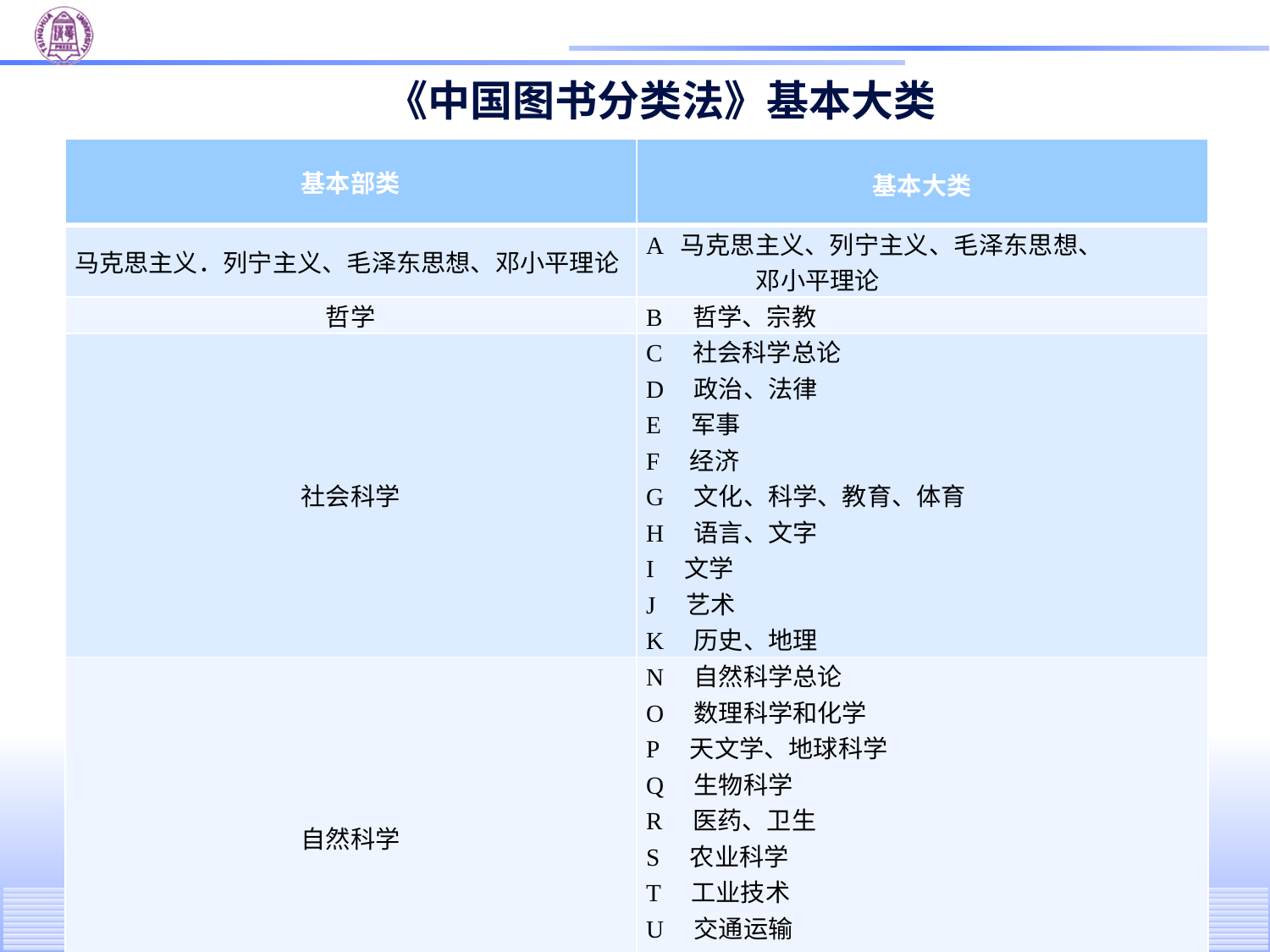

# 《中国图书分类法》基本大类
| 基本部类 | 基本大类 |
| --- | --- |
| 马克思主义．列宁主义、毛泽东思想、邓小平理论 | A 马克思主义、列宁主义、毛泽东思想、 邓小平理论 |
| 哲学 | B　哲学、宗教 |
| 社会科学 | C　社会科学总论 D　政治、法律 E　军事 F　经济 G　文化、科学、教育、体育 H　语言、文字 I　文学 J　艺术 K　历史、地理 |
| 自然科学 | N　自然科学总论 O　数理科学和化学 P　天文学、地球科学 Q　生物科学 R　医药、卫生 S　农业科学 T　工业技术 U　交通运输 V　航空、航天 X　环境科学、安全科学 |
| 综合性图书 | Z　综合性图书 |